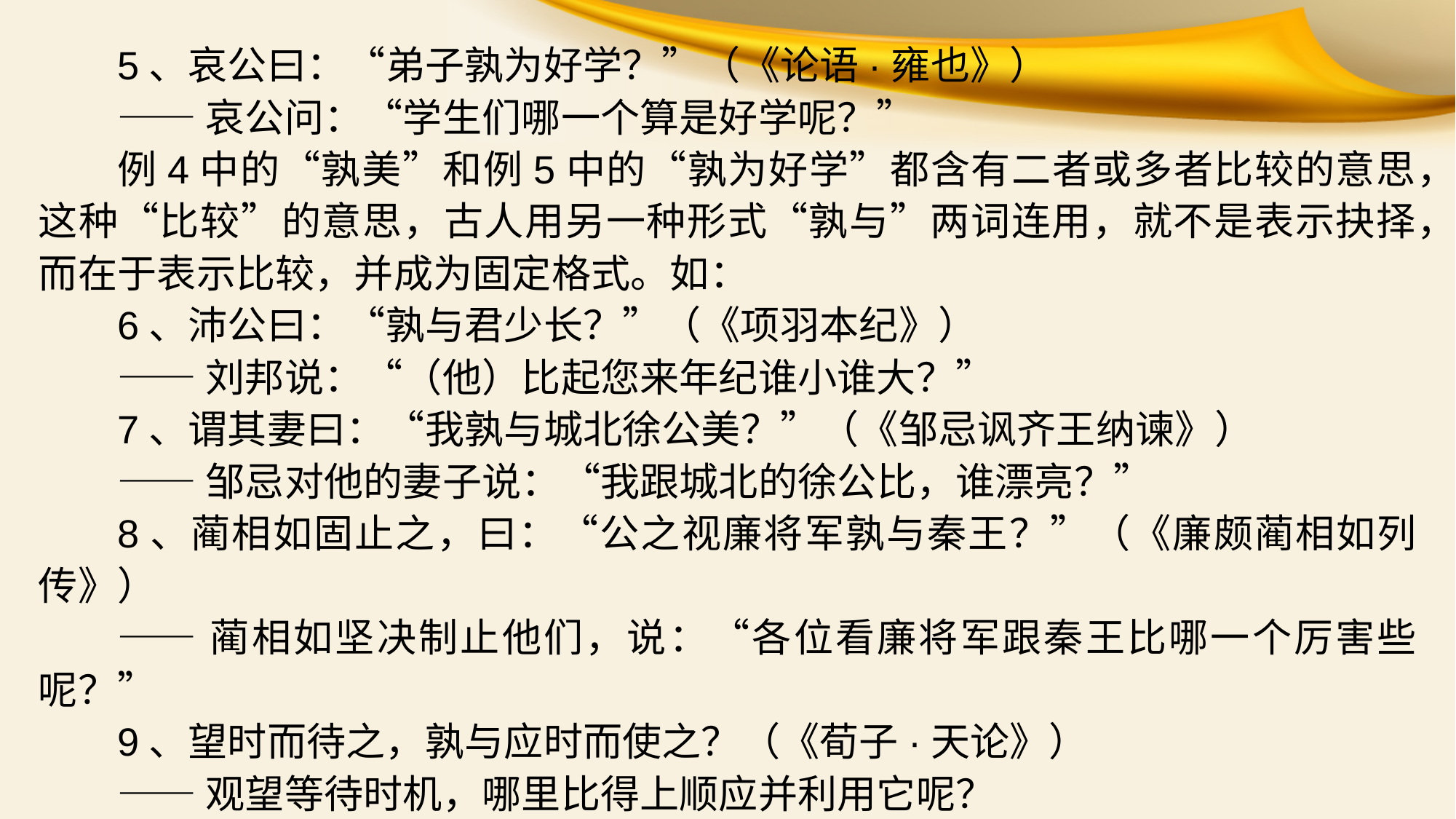

5、哀公曰：“弟子孰为好学？”（《论语·雍也》）
——哀公问：“学生们哪一个算是好学呢？”
例4中的“孰美”和例5中的“孰为好学”都含有二者或多者比较的意思，这种“比较”的意思，古人用另一种形式“孰与”两词连用，就不是表示抉择，而在于表示比较，并成为固定格式。如：
6、沛公曰：“孰与君少长？”（《项羽本纪》）
——刘邦说：“（他）比起您来年纪谁小谁大？”
7、谓其妻曰：“我孰与城北徐公美？”（《邹忌讽齐王纳谏》）
——邹忌对他的妻子说：“我跟城北的徐公比，谁漂亮？”
8、蔺相如固止之，曰：“公之视廉将军孰与秦王？”（《廉颇蔺相如列传》）
——蔺相如坚决制止他们，说：“各位看廉将军跟秦王比哪一个厉害些呢？”
9、望时而待之，孰与应时而使之？（《荀子·天论》）
——观望等待时机，哪里比得上顺应并利用它呢？